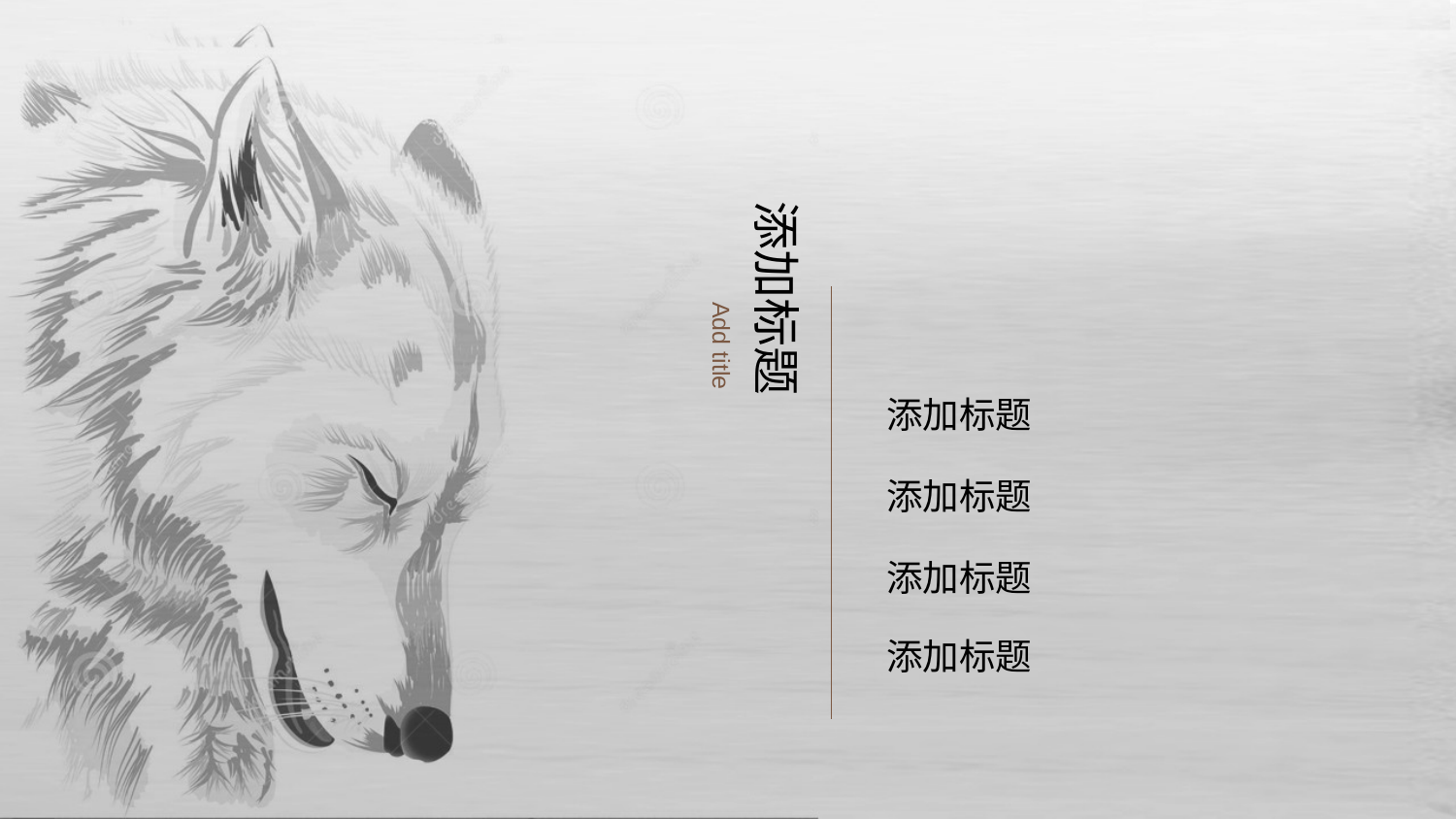

添加标题
Add title
添加标题
添加标题
添加标题
添加标题